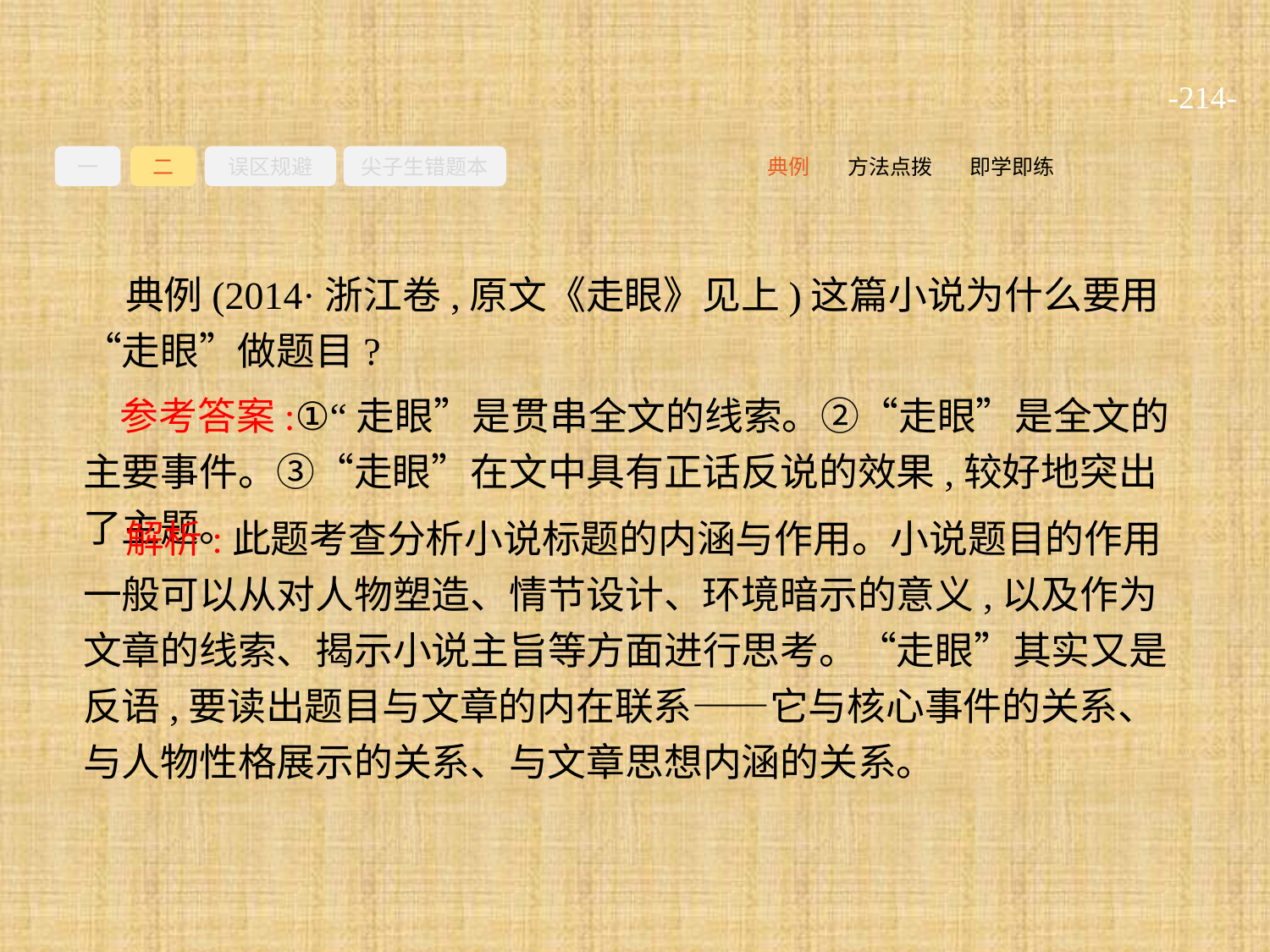

-214-
一
二
误区规避
尖子生错题本
即学即练
方法点拨
典例
典例(2014·浙江卷,原文《走眼》见上)这篇小说为什么要用“走眼”做题目?
参考答案:①“走眼”是贯串全文的线索。②“走眼”是全文的主要事件。③“走眼”在文中具有正话反说的效果,较好地突出了主题。
解析:此题考查分析小说标题的内涵与作用。小说题目的作用一般可以从对人物塑造、情节设计、环境暗示的意义,以及作为文章的线索、揭示小说主旨等方面进行思考。“走眼”其实又是反语,要读出题目与文章的内在联系——它与核心事件的关系、与人物性格展示的关系、与文章思想内涵的关系。